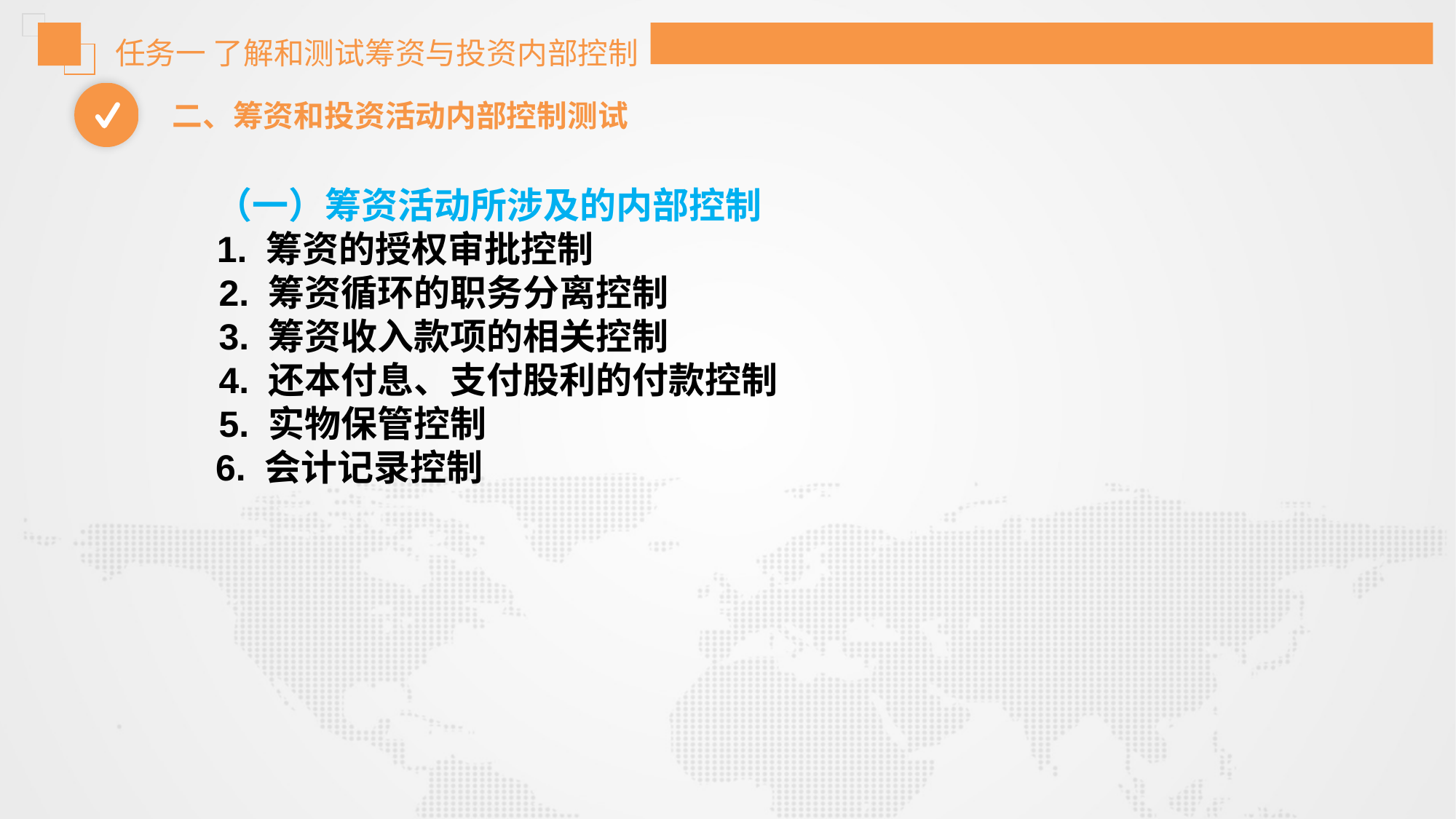

任务一 了解和测试筹资与投资内部控制

二、筹资和投资活动内部控制测试
（一）筹资活动所涉及的内部控制
        1. 筹资的授权审批控制
      2. 筹资循环的职务分离控制
      3. 筹资收入款项的相关控制
      4. 还本付息、支付股利的付款控制
      5. 实物保管控制
6. 会计记录控制